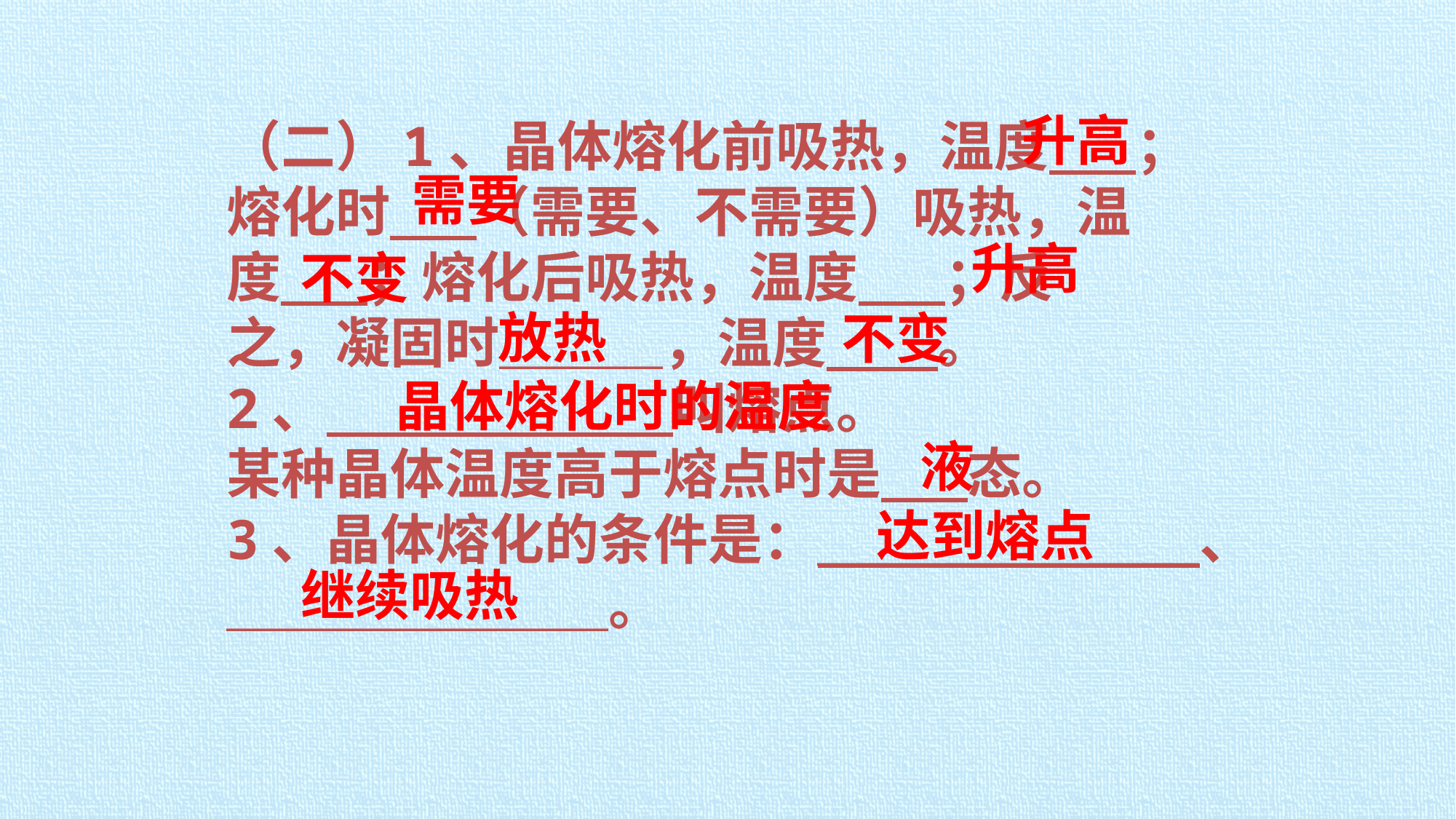

升高
（二）1、晶体熔化前吸热，温度       ；
熔化时       （需要、不需要）吸热，温
度       ；熔化后吸热，温度       ；反
之，凝固时＿＿＿，温度         。
2、                            叫熔点。
某种晶体温度高于熔点时是       态。
3、晶体熔化的条件是：＿＿＿＿＿＿＿、
＿＿＿＿＿＿＿。
需要
升高
不变
放热
不变
晶体熔化时的温度
液
达到熔点
继续吸热